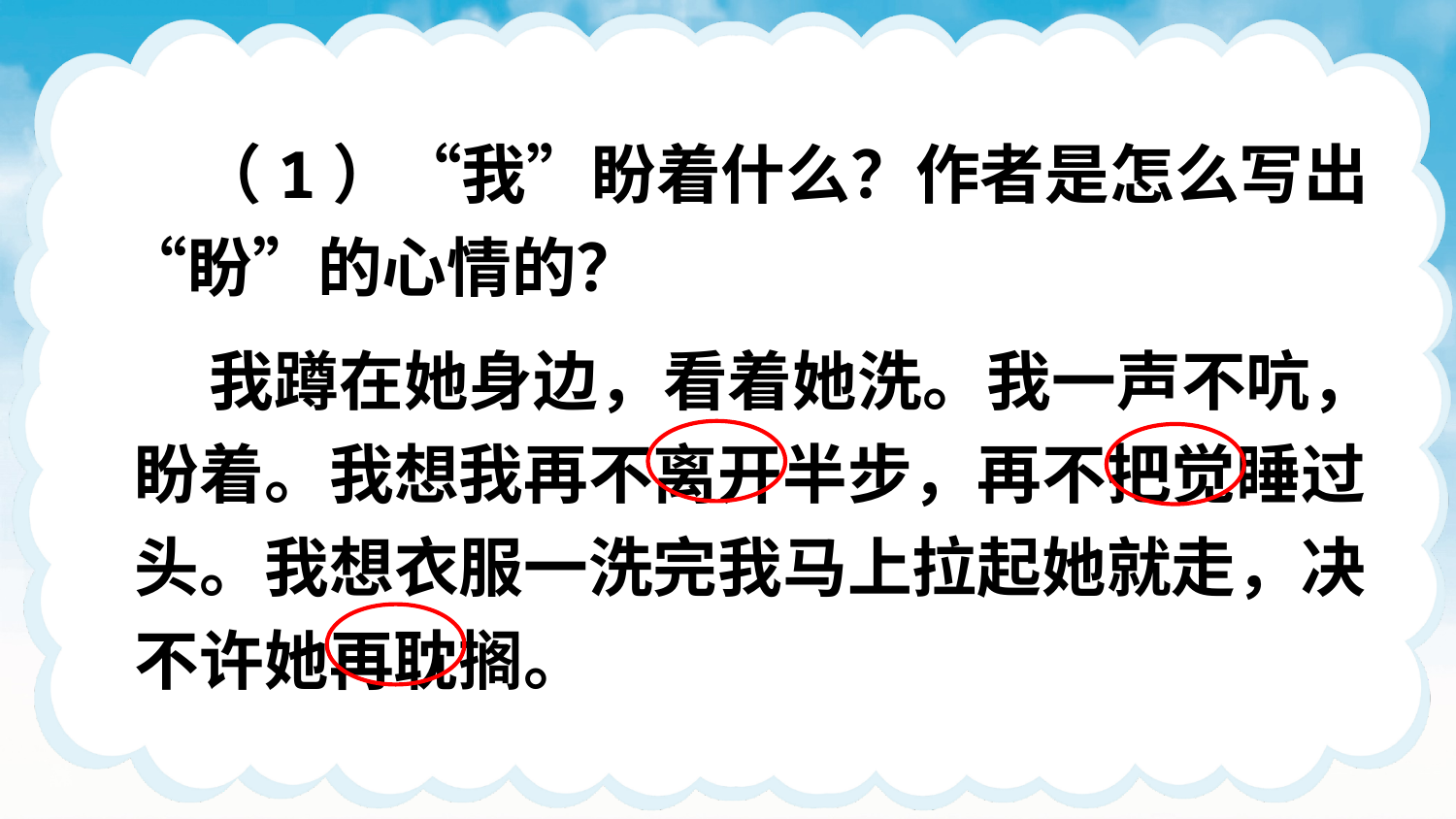

（1）“我”盼着什么？作者是怎么写出“盼”的心情的？
    我蹲在她身边，看着她洗。我一声不吭，盼着。我想我再不离开半步，再不把觉睡过头。我想衣服一洗完我马上拉起她就走，决不许她再耽搁。